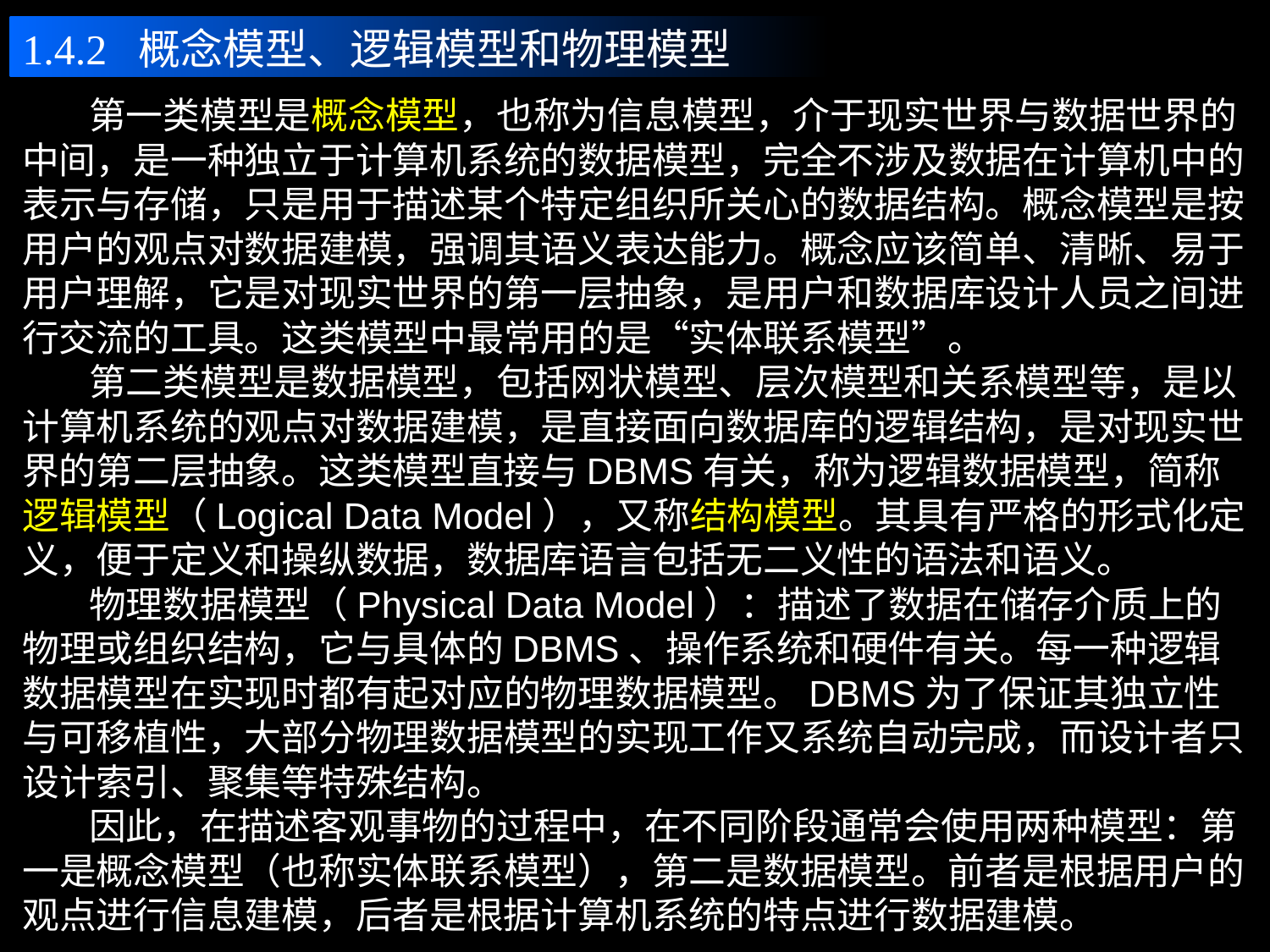

1.4.2  概念模型、逻辑模型和物理模型
       第一类模型是概念模型，也称为信息模型，介于现实世界与数据世界的中间，是一种独立于计算机系统的数据模型，完全不涉及数据在计算机中的表示与存储，只是用于描述某个特定组织所关心的数据结构。概念模型是按用户的观点对数据建模，强调其语义表达能力。概念应该简单、清晰、易于用户理解，它是对现实世界的第一层抽象，是用户和数据库设计人员之间进行交流的工具。这类模型中最常用的是“实体联系模型”。
       第二类模型是数据模型，包括网状模型、层次模型和关系模型等，是以计算机系统的观点对数据建模，是直接面向数据库的逻辑结构，是对现实世界的第二层抽象。这类模型直接与DBMS有关，称为逻辑数据模型，简称逻辑模型（Logical Data Model），又称结构模型。其具有严格的形式化定义，便于定义和操纵数据，数据库语言包括无二义性的语法和语义。
       物理数据模型（Physical Data Model）：描述了数据在储存介质上的物理或组织结构，它与具体的DBMS、操作系统和硬件有关。每一种逻辑数据模型在实现时都有起对应的物理数据模型。DBMS为了保证其独立性与可移植性，大部分物理数据模型的实现工作又系统自动完成，而设计者只设计索引、聚集等特殊结构。
       因此，在描述客观事物的过程中，在不同阶段通常会使用两种模型：第一是概念模型（也称实体联系模型），第二是数据模型。前者是根据用户的观点进行信息建模，后者是根据计算机系统的特点进行数据建模。